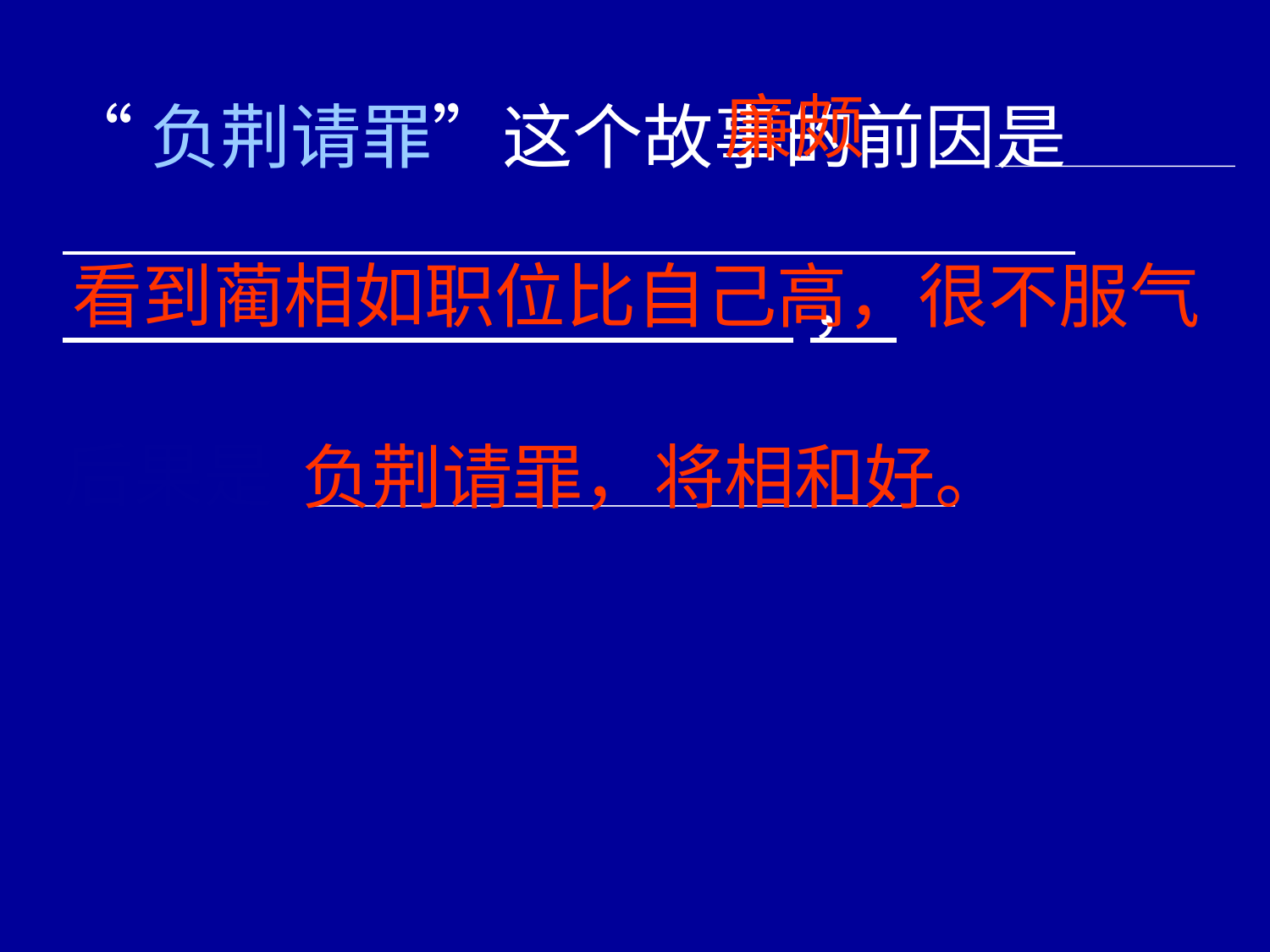

廉颇

看到蔺相如职位比自己高，很不服气
“负荆请罪”这个故事的前因是

                                              ，

后果是                            。

负荆请罪，将相和好。